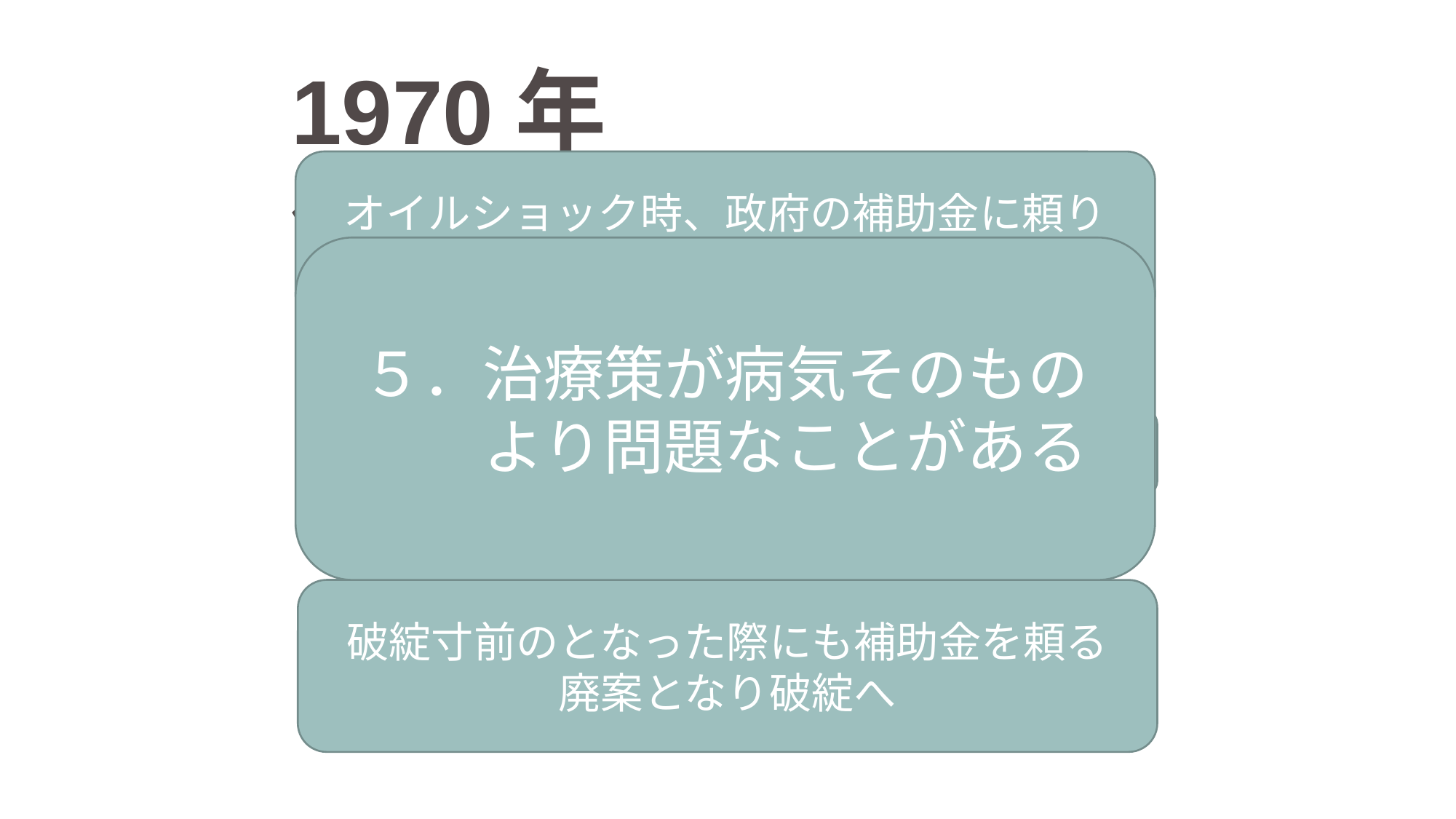

1970年代
オイルショック時、政府の補助金に頼り
自ら改善する努力をしなかった
５．治療策が病気そのもの
　　より問題なことがある

補助金に依存する体質に

破綻寸前のとなった際にも補助金を頼る
廃案となり破綻へ